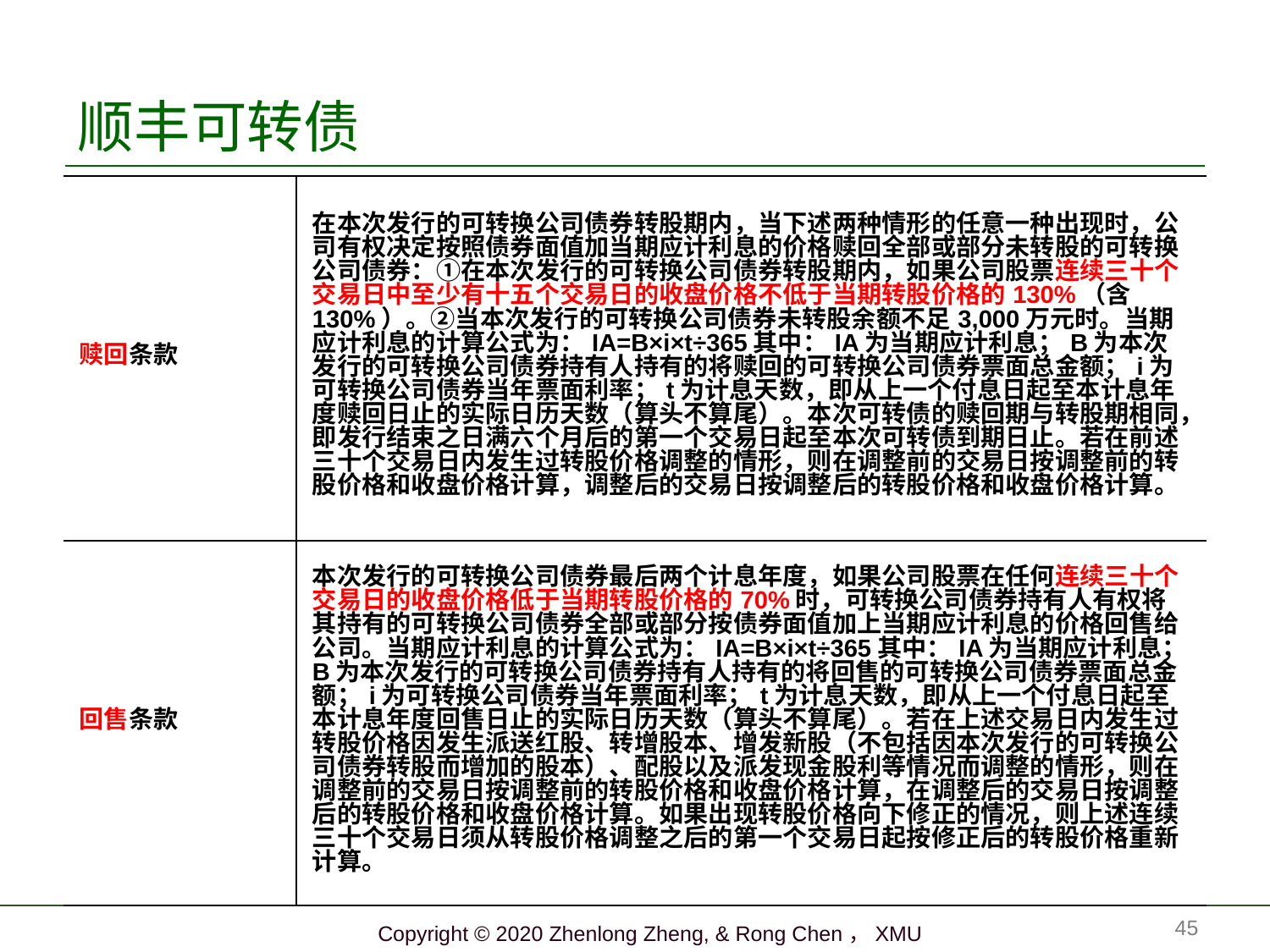

# 顺丰可转债
| 赎回条款 | 在本次发行的可转换公司债券转股期内，当下述两种情形的任意一种出现时，公司有权决定按照债券面值加当期应计利息的价格赎回全部或部分未转股的可转换公司债券：①在本次发行的可转换公司债券转股期内，如果公司股票连续三十个交易日中至少有十五个交易日的收盘价格不低于当期转股价格的130%（含130%）。②当本次发行的可转换公司债券未转股余额不足3,000万元时。当期应计利息的计算公式为：IA=B×i×t÷365其中：IA为当期应计利息；B为本次发行的可转换公司债券持有人持有的将赎回的可转换公司债券票面总金额；i为可转换公司债券当年票面利率；t为计息天数，即从上一个付息日起至本计息年度赎回日止的实际日历天数（算头不算尾）。本次可转债的赎回期与转股期相同，即发行结束之日满六个月后的第一个交易日起至本次可转债到期日止。若在前述三十个交易日内发生过转股价格调整的情形，则在调整前的交易日按调整前的转股价格和收盘价格计算，调整后的交易日按调整后的转股价格和收盘价格计算。 |
| --- | --- |
| 回售条款 | 本次发行的可转换公司债券最后两个计息年度，如果公司股票在任何连续三十个交易日的收盘价格低于当期转股价格的70%时，可转换公司债券持有人有权将其持有的可转换公司债券全部或部分按债券面值加上当期应计利息的价格回售给公司。当期应计利息的计算公式为：IA=B×i×t÷365其中：IA为当期应计利息；B为本次发行的可转换公司债券持有人持有的将回售的可转换公司债券票面总金额；i为可转换公司债券当年票面利率；t为计息天数，即从上一个付息日起至本计息年度回售日止的实际日历天数（算头不算尾）。若在上述交易日内发生过转股价格因发生派送红股、转增股本、增发新股（不包括因本次发行的可转换公司债券转股而增加的股本）、配股以及派发现金股利等情况而调整的情形，则在调整前的交易日按调整前的转股价格和收盘价格计算，在调整后的交易日按调整后的转股价格和收盘价格计算。如果出现转股价格向下修正的情况，则上述连续三十个交易日须从转股价格调整之后的第一个交易日起按修正后的转股价格重新计算。 |
45